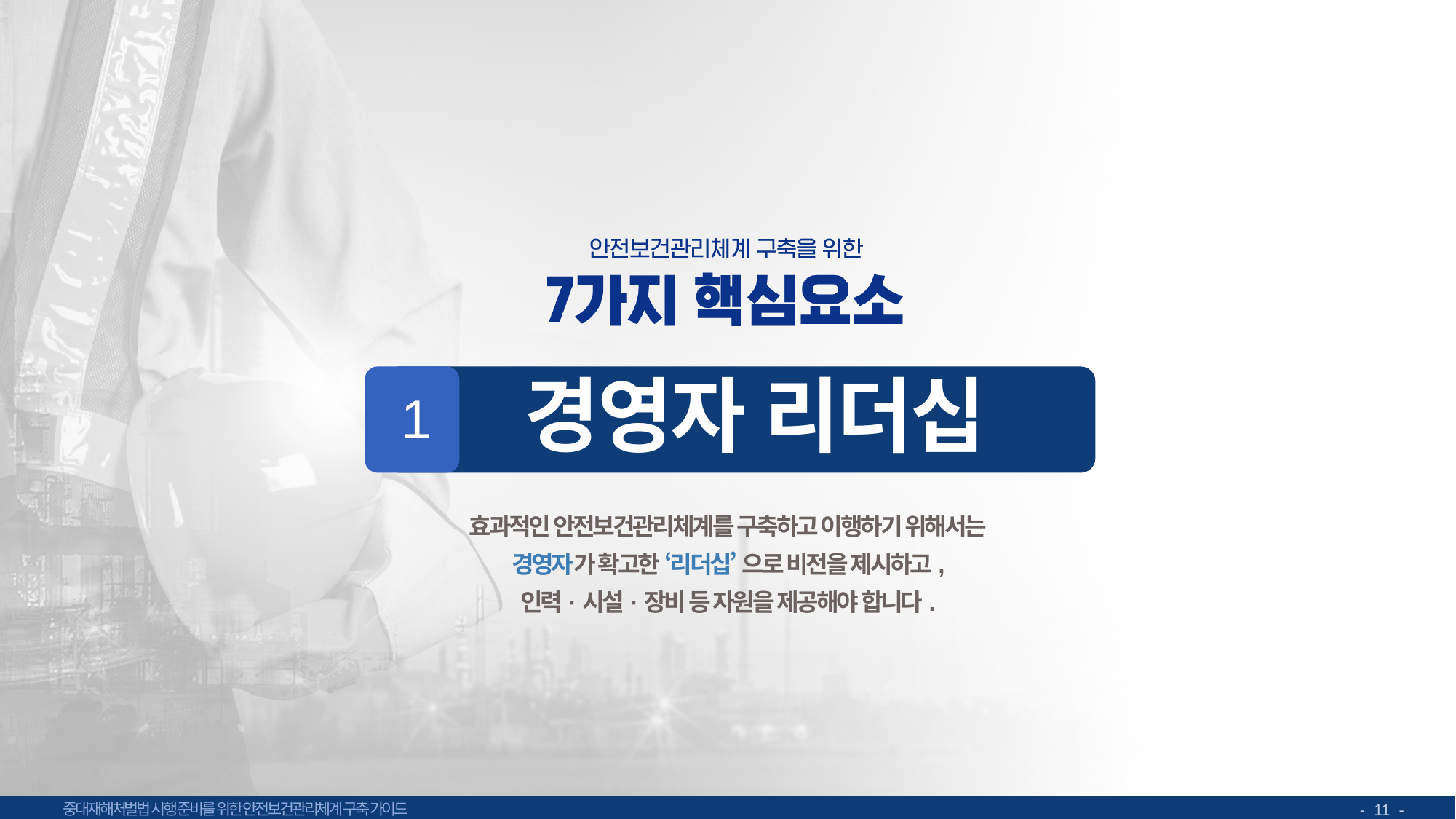

경영자 리더십

1
효과적인 안전보건관리체계를 구축하고 이행하기 위해서는
경영자가 확고한 ‘리더십’ 으로 비전을 제시하고,
인력·시설·장비 등 자원을 제공해야 합니다.
-  11  -